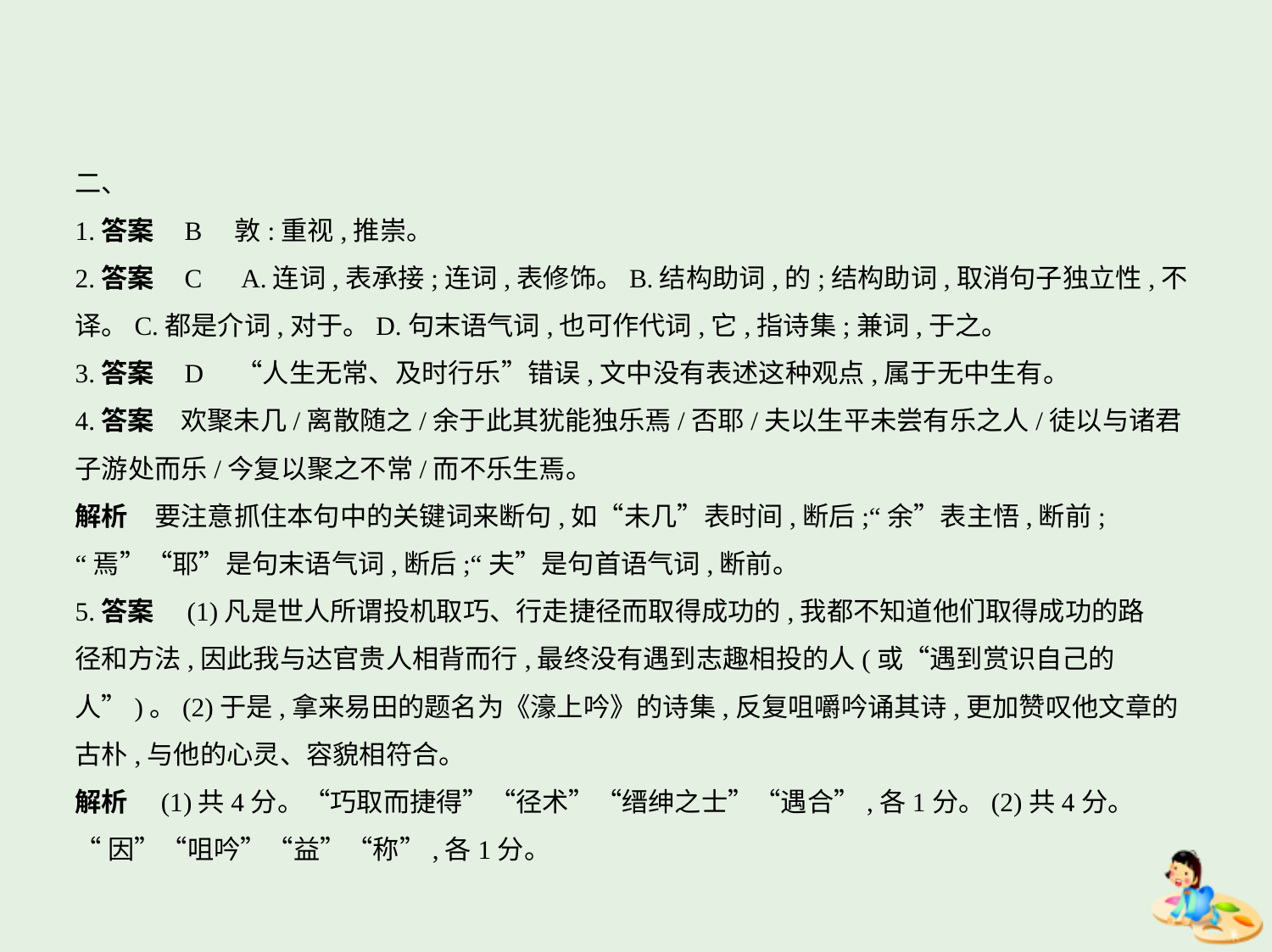

二、
1.答案    B　敦:重视,推崇。
2.答案    C　A.连词,表承接;连词,表修饰。B.结构助词,的;结构助词,取消句子独立性,不
译。C.都是介词,对于。D.句末语气词,也可作代词,它,指诗集;兼词,于之。
3.答案    D　“人生无常、及时行乐”错误,文中没有表述这种观点,属于无中生有。
4.答案　欢聚未几/离散随之/余于此其犹能独乐焉/否耶/夫以生平未尝有乐之人/徒以与诸君
子游处而乐/今复以聚之不常/而不乐生焉。
解析　要注意抓住本句中的关键词来断句,如“未几”表时间,断后;“余”表主悟,断前;
“焉”“耶”是句末语气词,断后;“夫”是句首语气词,断前。
5.答案　(1)凡是世人所谓投机取巧、行走捷径而取得成功的,我都不知道他们取得成功的路
径和方法,因此我与达官贵人相背而行,最终没有遇到志趣相投的人(或“遇到赏识自己的
人”)。(2)于是,拿来易田的题名为《濠上吟》的诗集,反复咀嚼吟诵其诗,更加赞叹他文章的
古朴,与他的心灵、容貌相符合。
解析　(1)共4分。“巧取而捷得”“径术”“缙绅之士”“遇合”,各1分。(2)共4分。
“因”“咀吟”“益”“称”,各1分。